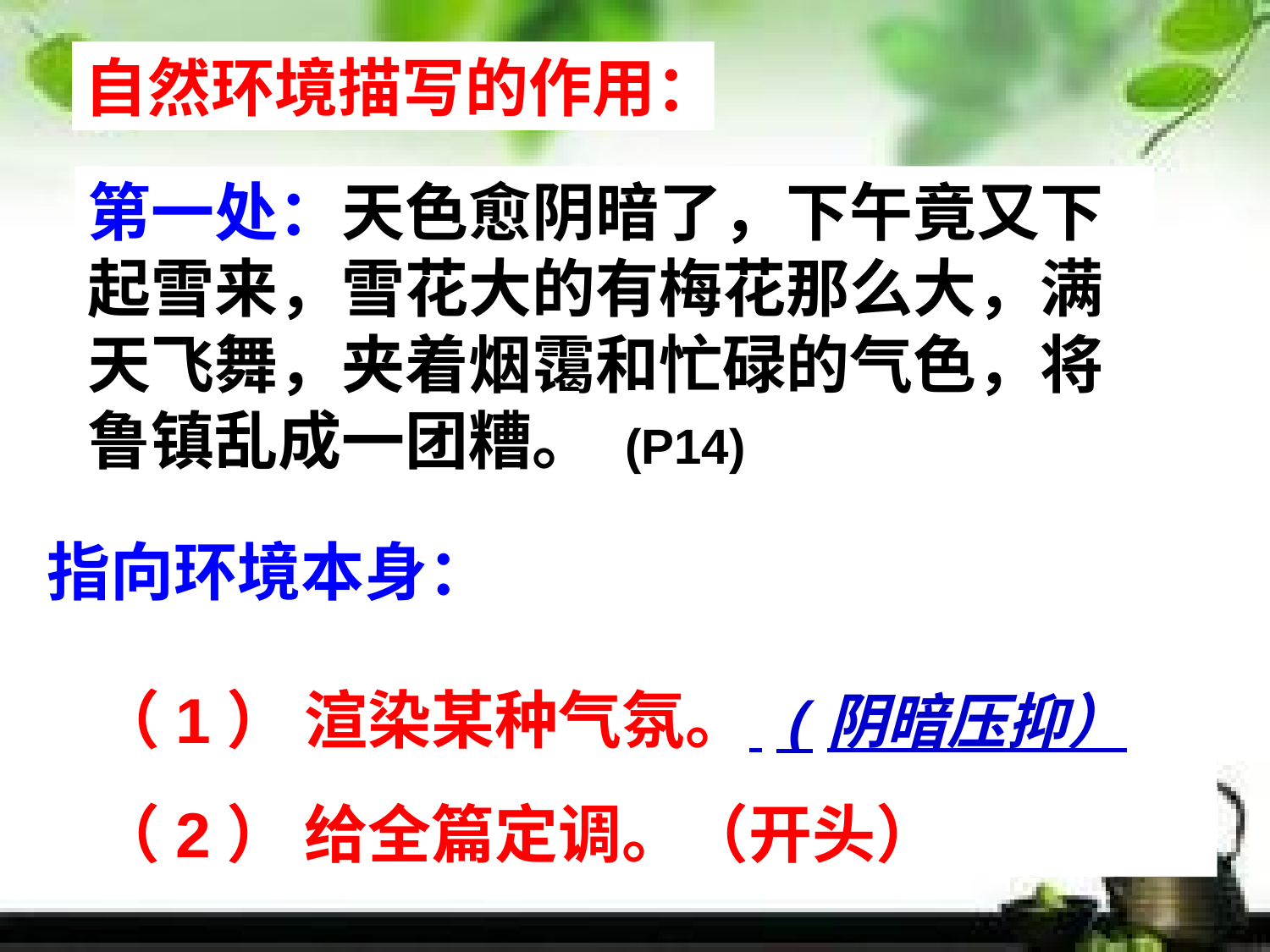

自然环境描写的作用：
第一处：天色愈阴暗了，下午竟又下起雪来，雪花大的有梅花那么大，满天飞舞，夹着烟霭和忙碌的气色，将鲁镇乱成一团糟。 (P14)
指向环境本身：
（1） 渲染某种气氛。 (阴暗压抑）
（2） 给全篇定调。（开头）